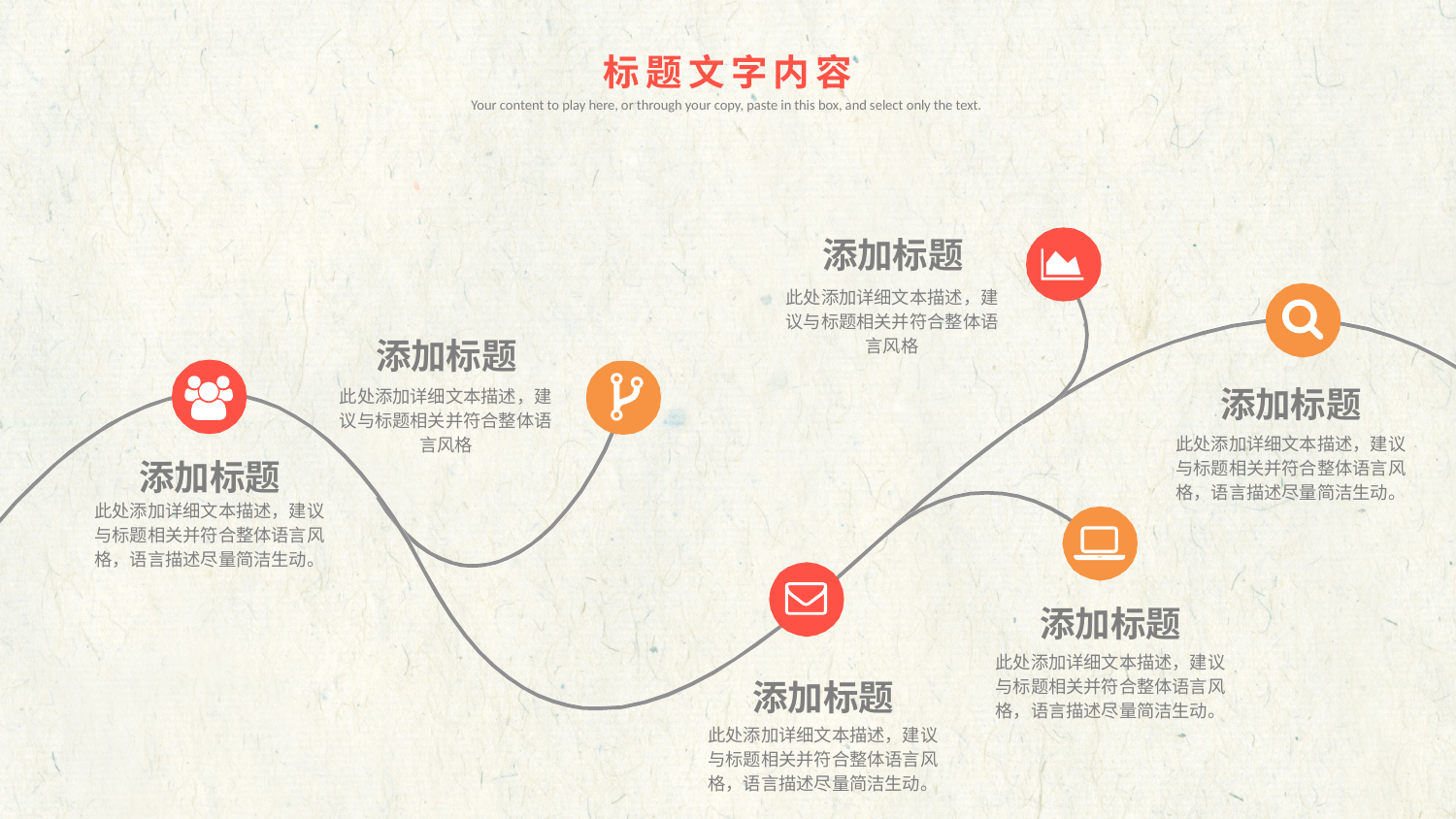

标题文字内容
Your content to play here, or through your copy, paste in this box, and select only the text.

添加标题
此处添加详细文本描述，建议与标题相关并符合整体语言风格

添加标题
此处添加详细文本描述，建议与标题相关并符合整体语言风格

添加标题
此处添加详细文本描述，建议与标题相关并符合整体语言风格，语言描述尽量简洁生动。
添加标题
此处添加详细文本描述，建议与标题相关并符合整体语言风格，语言描述尽量简洁生动。

添加标题
此处添加详细文本描述，建议与标题相关并符合整体语言风格，语言描述尽量简洁生动。
添加标题
此处添加详细文本描述，建议与标题相关并符合整体语言风格，语言描述尽量简洁生动。